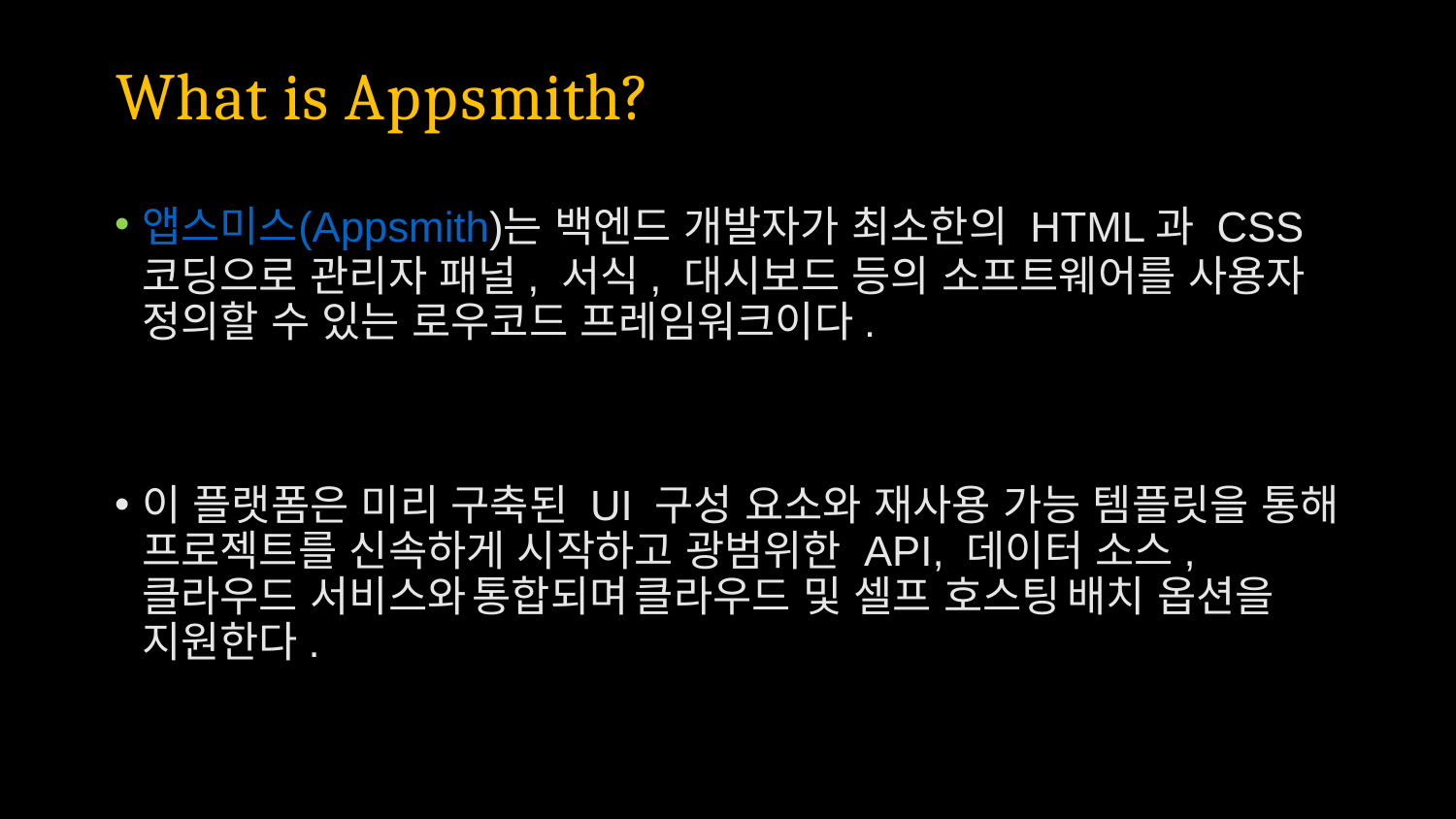

# What is Appsmith?
앱스미스(Appsmith)는 백엔드 개발자가 최소한의 HTML과 CSS 코딩으로 관리자 패널, 서식, 대시보드 등의 소프트웨어를 사용자 정의할 수 있는 로우코드 프레임워크이다.

이 플랫폼은 미리 구축된 UI 구성 요소와 재사용 가능 템플릿을 통해 프로젝트를 신속하게 시작하고 광범위한 API, 데이터 소스, 클라우드 서비스와 통합되며 클라우드 및 셀프 호스팅 배치 옵션을 지원한다.